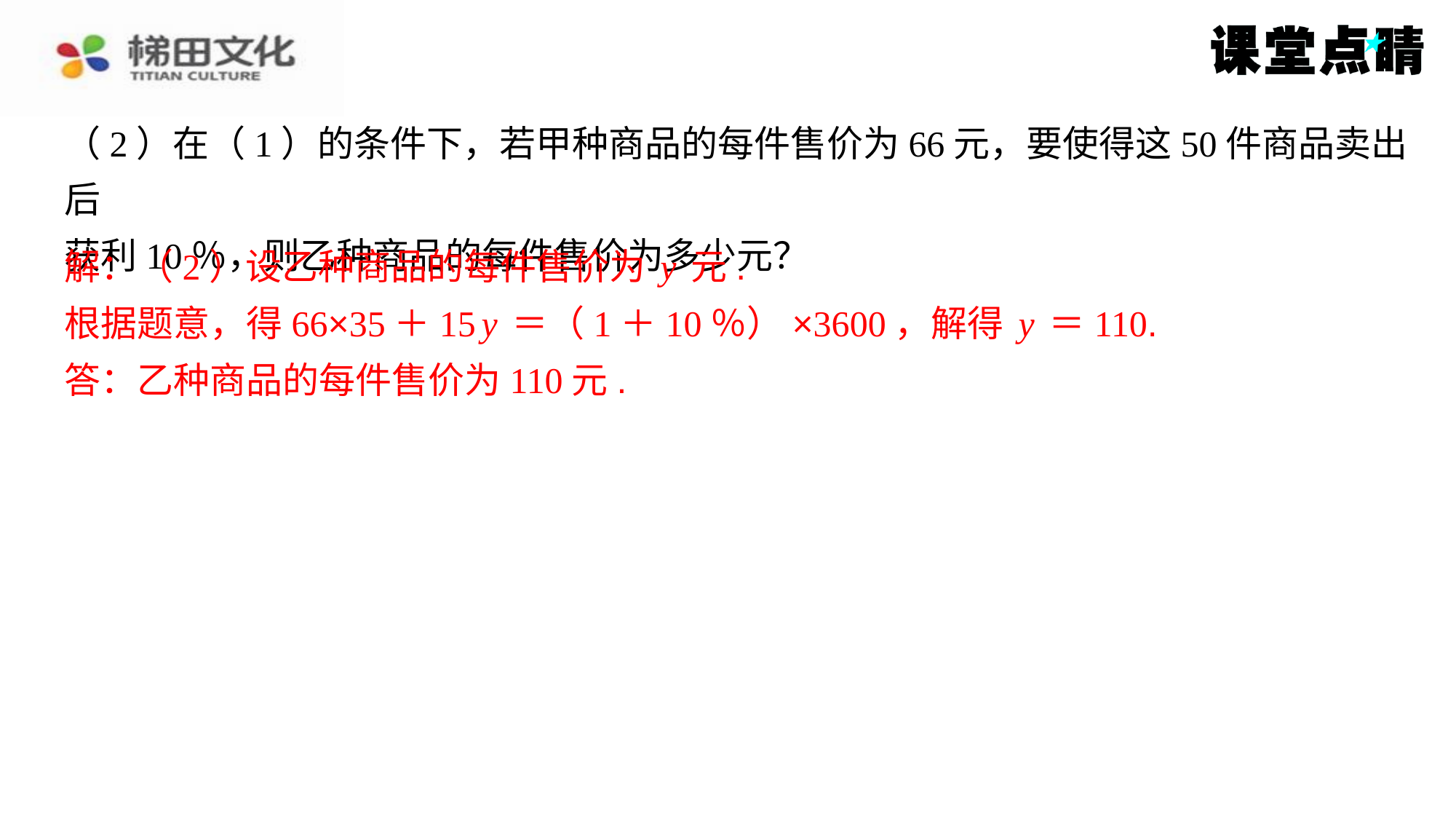

（2）在（1）的条件下，若甲种商品的每件售价为66元，要使得这50件商品卖出后
获利10％，则乙种商品的每件售价为多少元？
解：（2）设乙种商品的每件售价为y元.
根据题意，得66×35＋15y＝（1＋10％）×3600，解得y＝110.
答：乙种商品的每件售价为110元.
解：（2）设乙种商品的每件售价为y元.
根据题意，得66×35＋15y＝（1＋10％）×3600，解得y＝110.
答：乙种商品的每件售价为110元.